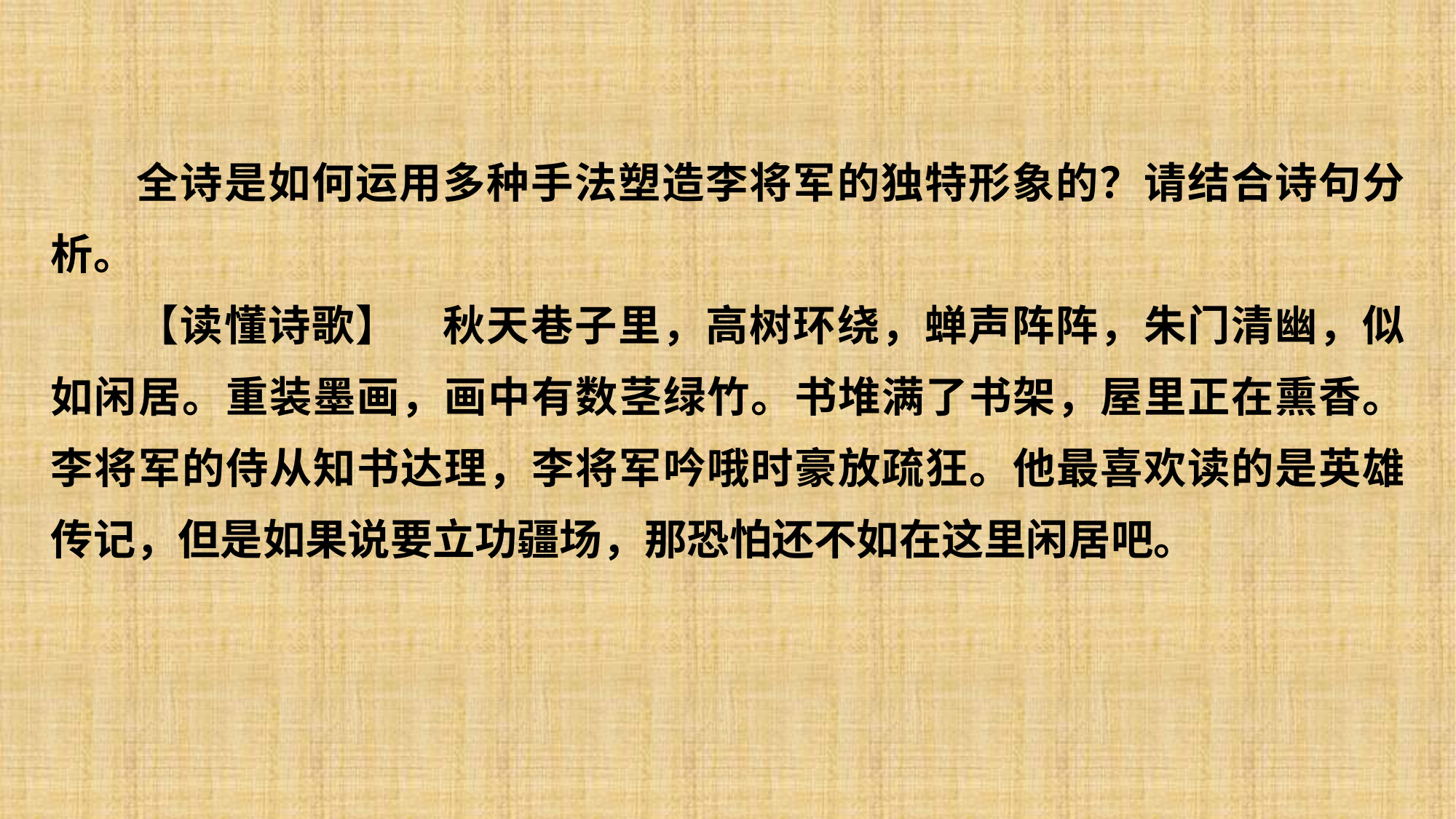

全诗是如何运用多种手法塑造李将军的独特形象的？请结合诗句分析。
【读懂诗歌】　秋天巷子里，高树环绕，蝉声阵阵，朱门清幽，似如闲居。重装墨画，画中有数茎绿竹。书堆满了书架，屋里正在熏香。李将军的侍从知书达理，李将军吟哦时豪放疏狂。他最喜欢读的是英雄传记，但是如果说要立功疆场，那恐怕还不如在这里闲居吧。